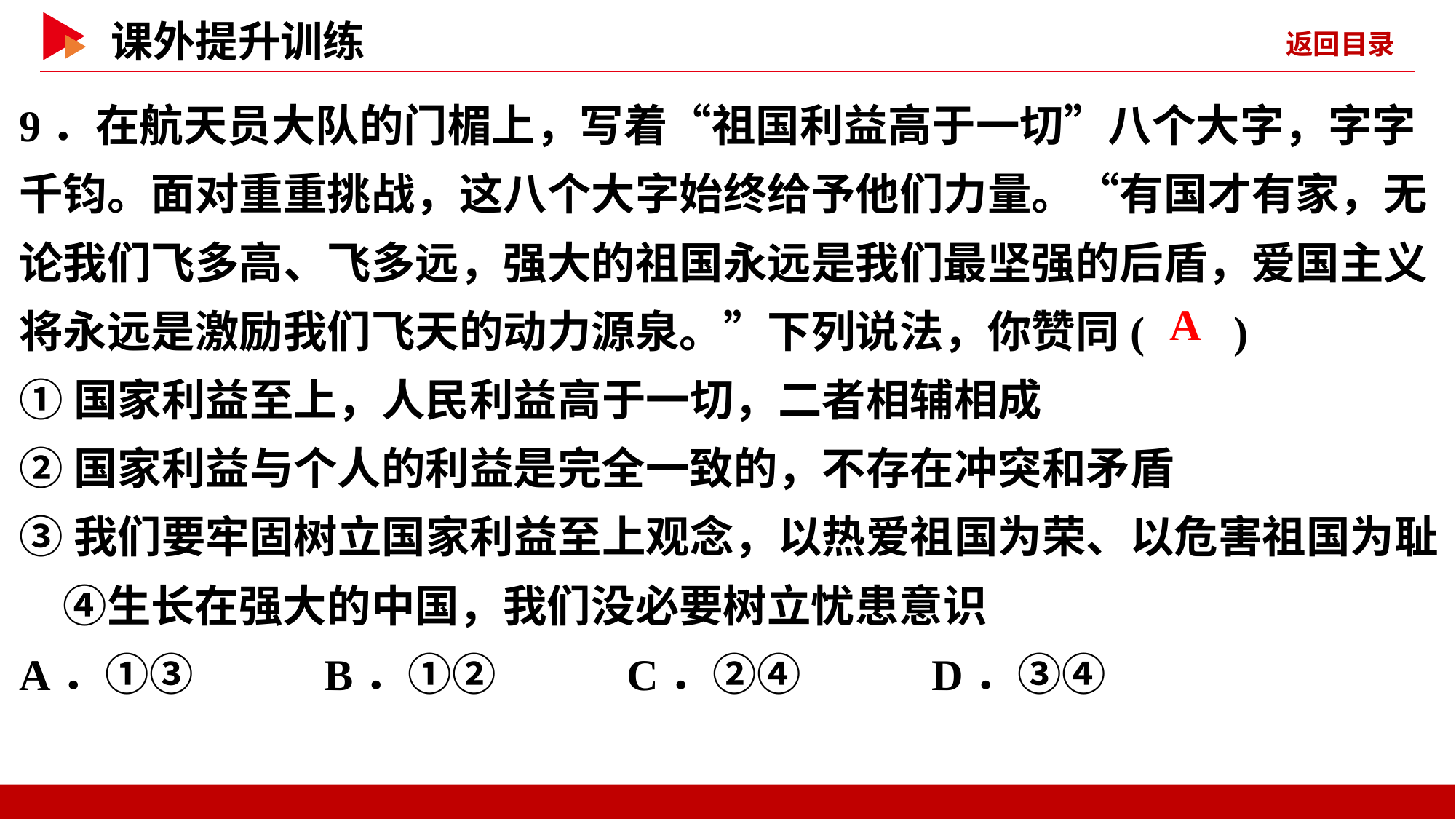

9．在航天员大队的门楣上，写着“祖国利益高于一切”八个大字，字字千钧。面对重重挑战，这八个大字始终给予他们力量。“有国才有家，无论我们飞多高、飞多远，强大的祖国永远是我们最坚强的后盾，爱国主义将永远是激励我们飞天的动力源泉。”下列说法，你赞同(        )
①国家利益至上，人民利益高于一切，二者相辅相成
②国家利益与个人的利益是完全一致的，不存在冲突和矛盾
③我们要牢固树立国家利益至上观念，以热爱祖国为荣、以危害祖国为耻　④生长在强大的中国，我们没必要树立忧患意识
A．①③            B．①②            C．②④            D．③④
   A